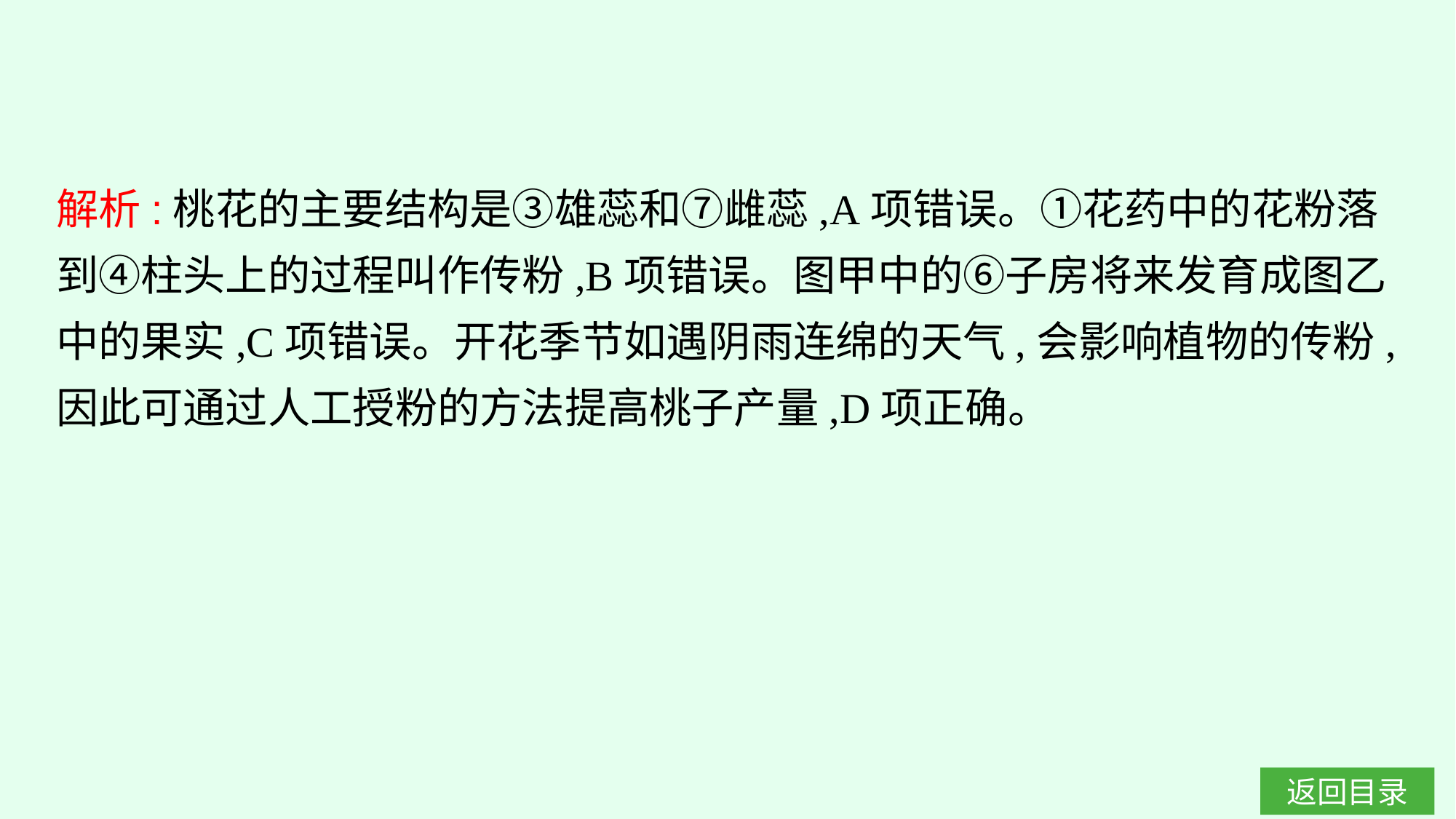

解析:桃花的主要结构是③雄蕊和⑦雌蕊,A项错误。①花药中的花粉落到④柱头上的过程叫作传粉,B项错误。图甲中的⑥子房将来发育成图乙中的果实,C项错误。开花季节如遇阴雨连绵的天气,会影响植物的传粉,因此可通过人工授粉的方法提高桃子产量,D项正确。